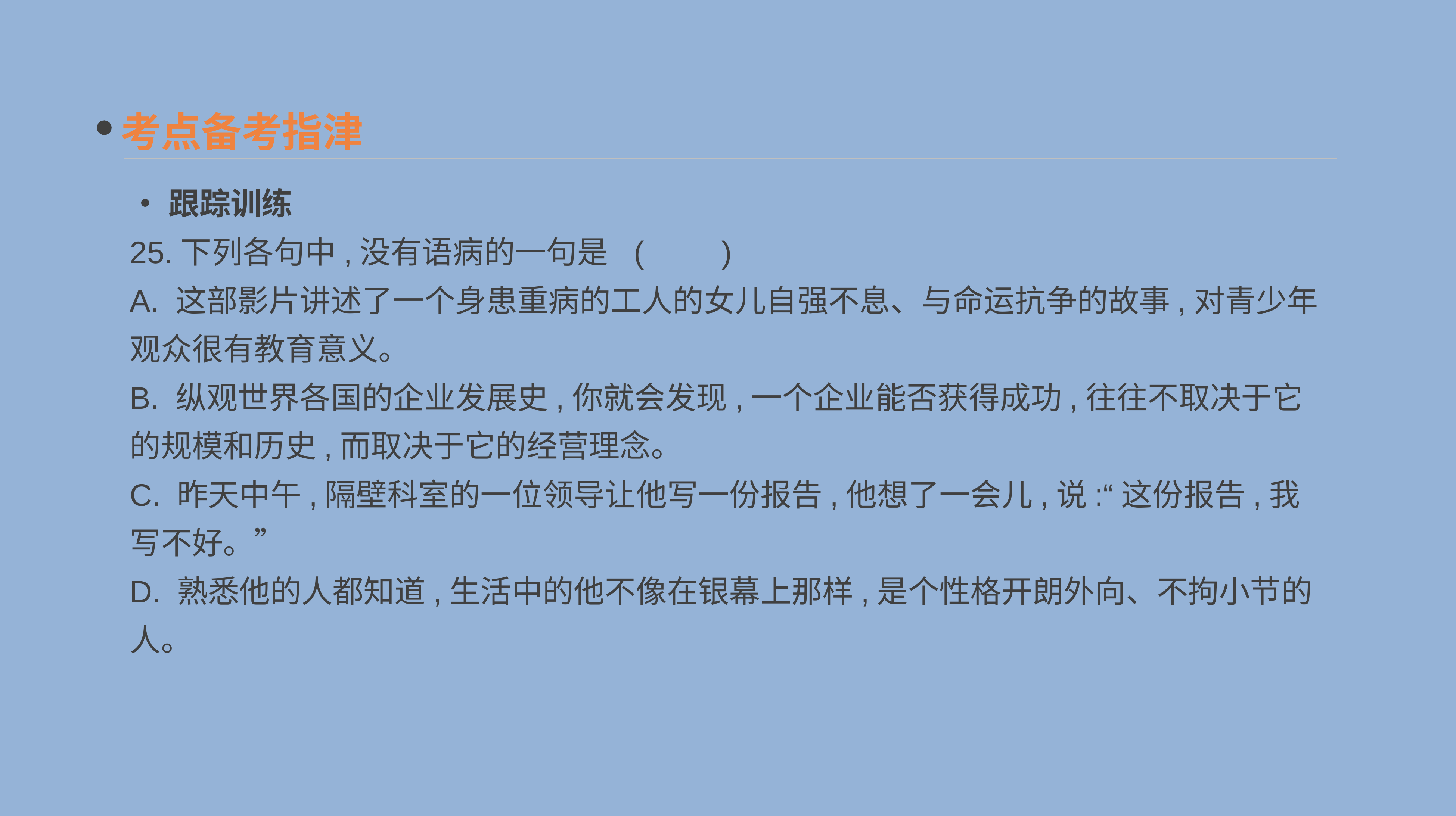

考点备考指津

•跟踪训练
25.下列各句中,没有语病的一句是 	(　　)
A. 这部影片讲述了一个身患重病的工人的女儿自强不息、与命运抗争的故事,对青少年观众很有教育意义。
B. 纵观世界各国的企业发展史,你就会发现,一个企业能否获得成功,往往不取决于它的规模和历史,而取决于它的经营理念。
C. 昨天中午,隔壁科室的一位领导让他写一份报告,他想了一会儿,说:“这份报告,我写不好。”
D. 熟悉他的人都知道,生活中的他不像在银幕上那样,是个性格开朗外向、不拘小节的人。